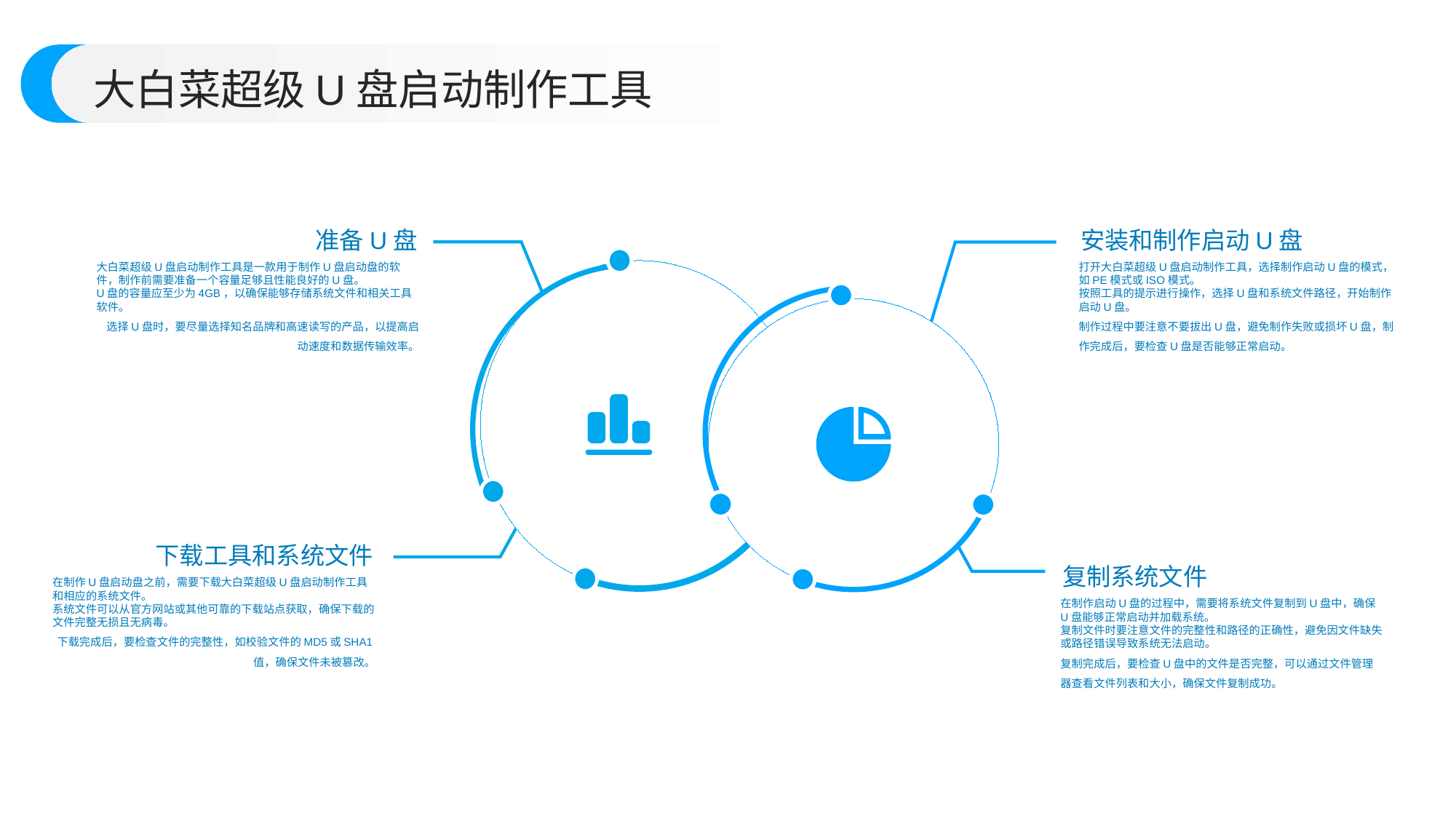

大白菜超级U盘启动制作工具
准备U盘
安装和制作启动U盘

大白菜超级U盘启动制作工具是一款用于制作U盘启动盘的软件，制作前需要准备一个容量足够且性能良好的U盘。
U盘的容量应至少为4GB，以确保能够存储系统文件和相关工具软件。
选择U盘时，要尽量选择知名品牌和高速读写的产品，以提高启动速度和数据传输效率。
打开大白菜超级U盘启动制作工具，选择制作启动U盘的模式，如PE模式或ISO模式。
按照工具的提示进行操作，选择U盘和系统文件路径，开始制作启动U盘。
制作过程中要注意不要拔出U盘，避免制作失败或损坏U盘，制作完成后，要检查U盘是否能够正常启动。

下载工具和系统文件

复制系统文件

在制作U盘启动盘之前，需要下载大白菜超级U盘启动制作工具和相应的系统文件。
系统文件可以从官方网站或其他可靠的下载站点获取，确保下载的文件完整无损且无病毒。
下载完成后，要检查文件的完整性，如校验文件的MD5或SHA1值，确保文件未被篡改。
在制作启动U盘的过程中，需要将系统文件复制到U盘中，确保U盘能够正常启动并加载系统。
复制文件时要注意文件的完整性和路径的正确性，避免因文件缺失或路径错误导致系统无法启动。
复制完成后，要检查U盘中的文件是否完整，可以通过文件管理器查看文件列表和大小，确保文件复制成功。